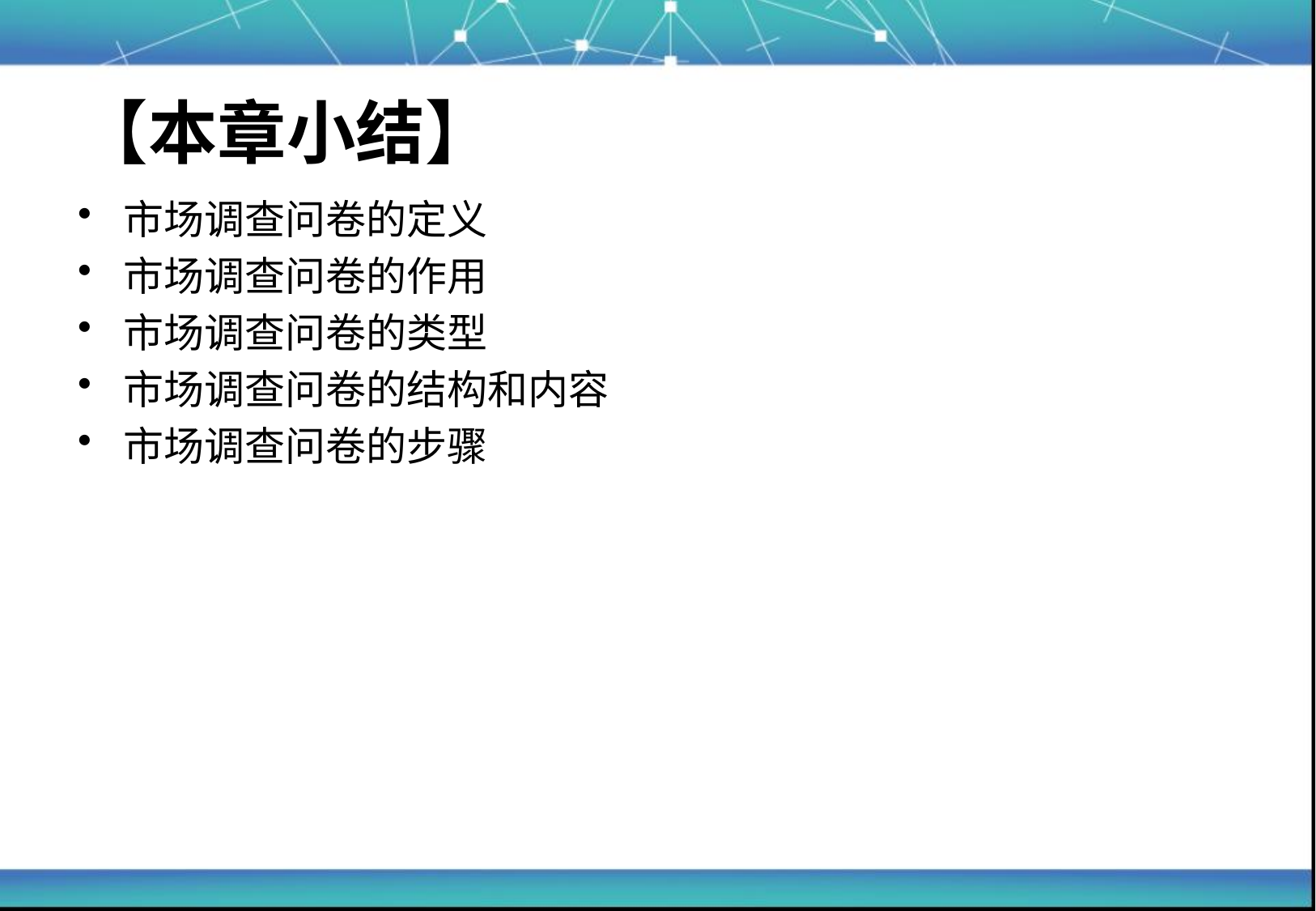

# 【本章小结】
市场调查问卷的定义
市场调查问卷的作用
市场调查问卷的类型
市场调查问卷的结构和内容
市场调查问卷的步骤